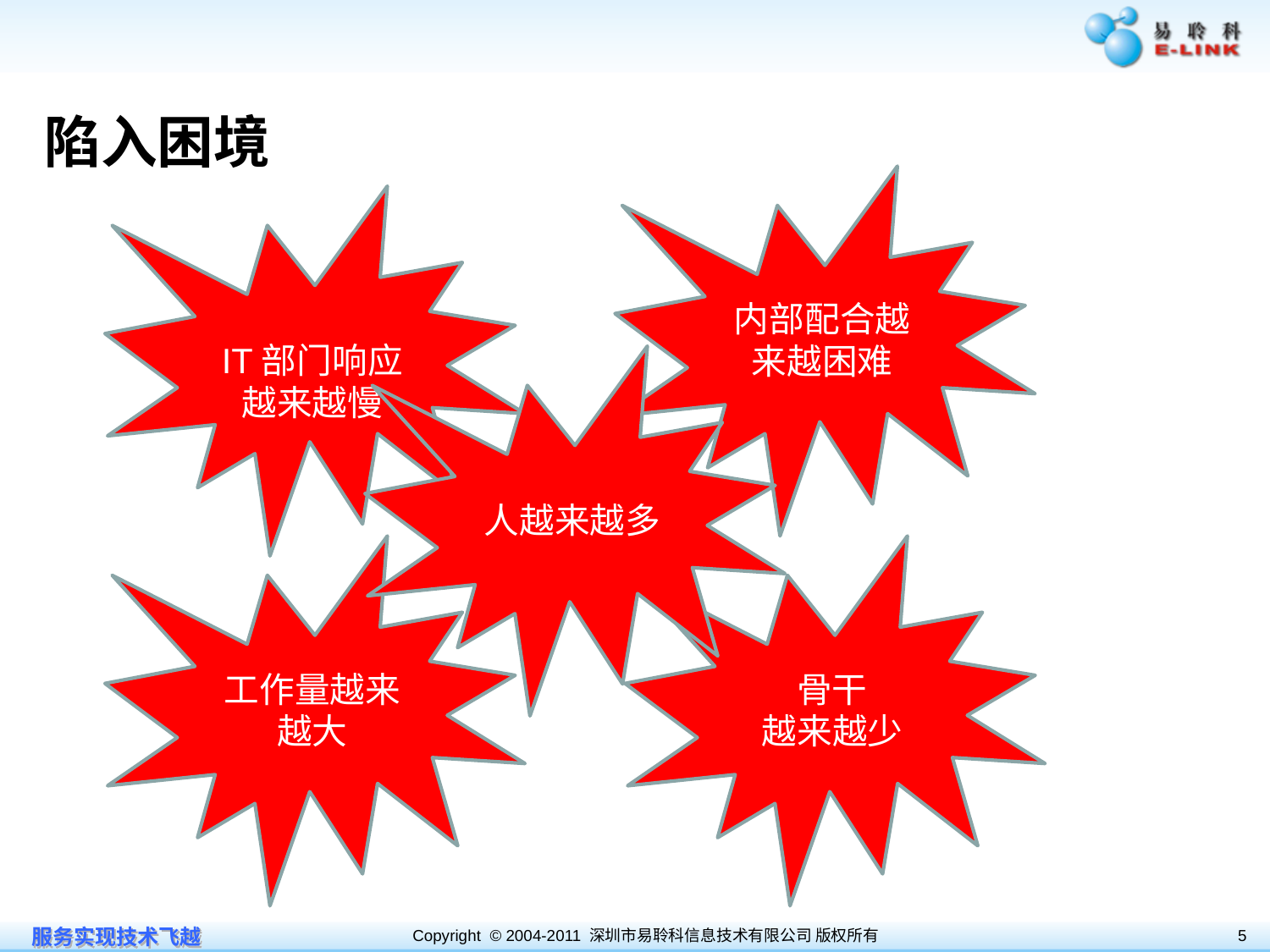

# 陷入困境
内部配合越来越困难

IT部门响应越来越慢
人越来越多
工作量越来越大
骨干
越来越少
5